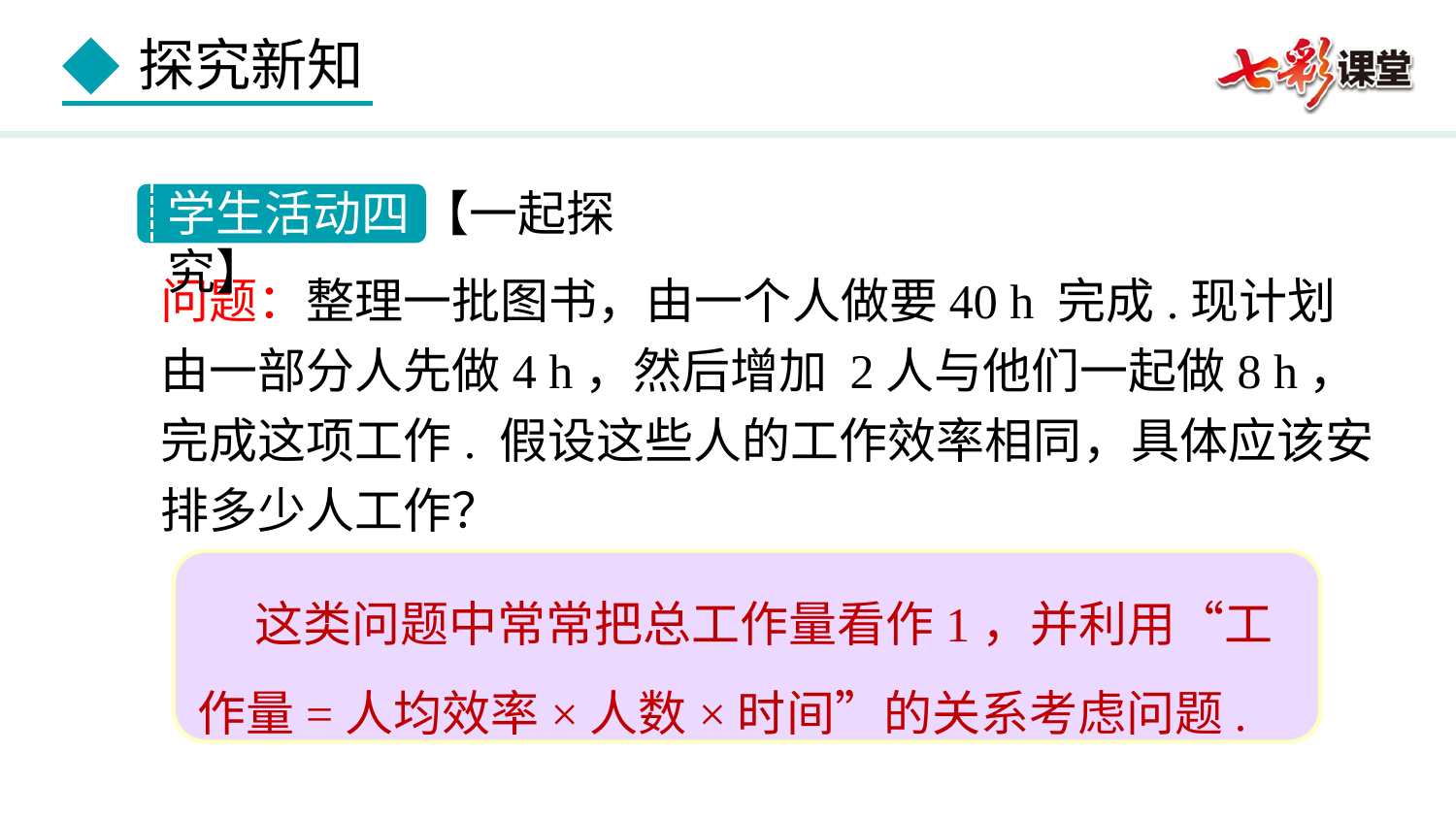

学生活动四 【一起探究】

问题：整理一批图书，由一个人做要40 h 完成.现计划由一部分人先做4 h，然后增加 2人与他们一起做8 h，完成这项工作. 假设这些人的工作效率相同，具体应该安排多少人工作？
    这类问题中常常把总工作量看作1，并利用“工作量=人均效率×人数×时间”的关系考虑问题.